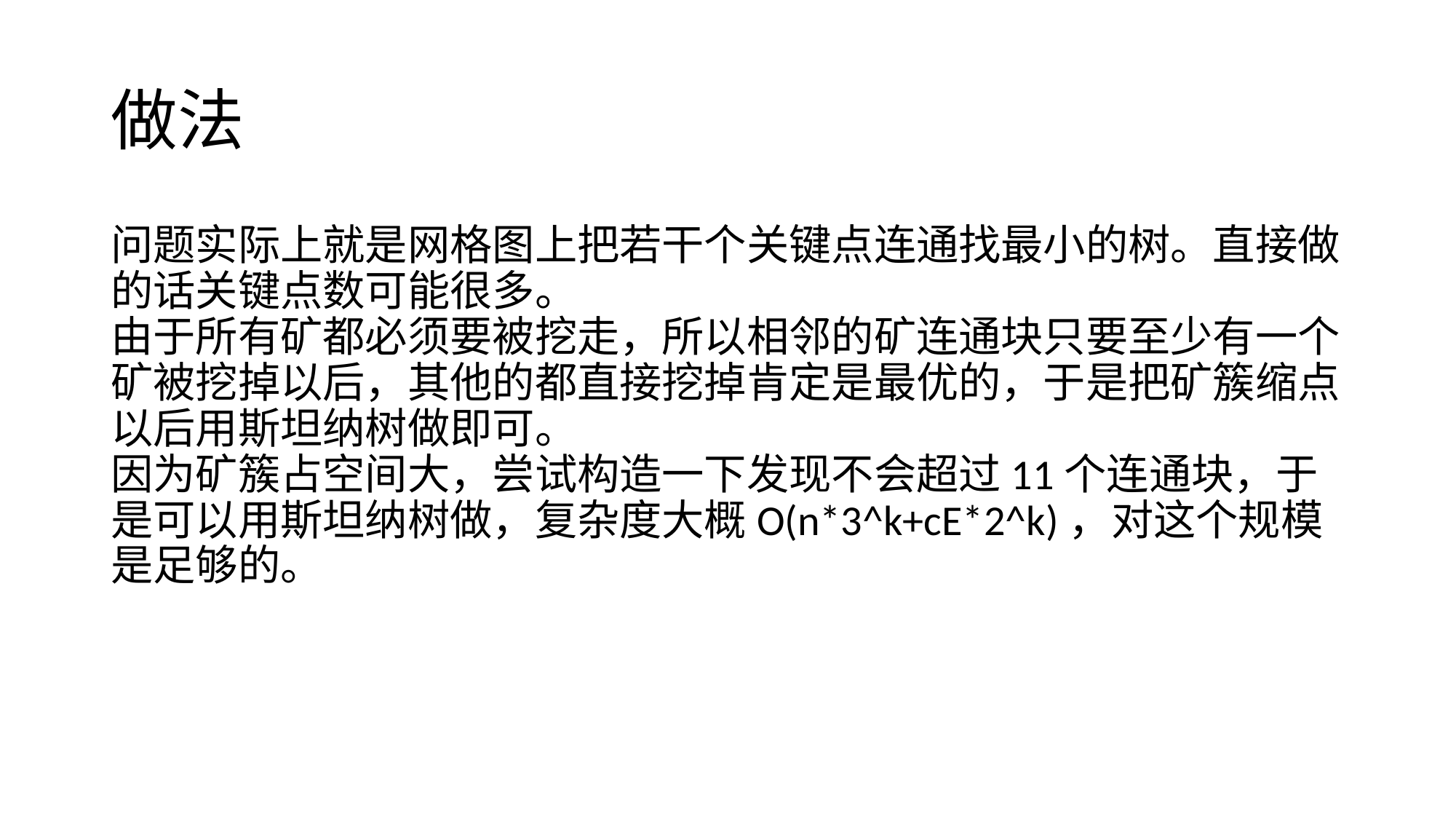

# 做法
问题实际上就是网格图上把若干个关键点连通找最小的树。直接做的话关键点数可能很多。
由于所有矿都必须要被挖走，所以相邻的矿连通块只要至少有一个矿被挖掉以后，其他的都直接挖掉肯定是最优的，于是把矿簇缩点以后用斯坦纳树做即可。
因为矿簇占空间大，尝试构造一下发现不会超过11个连通块，于是可以用斯坦纳树做，复杂度大概O(n*3^k+cE*2^k)，对这个规模是足够的。